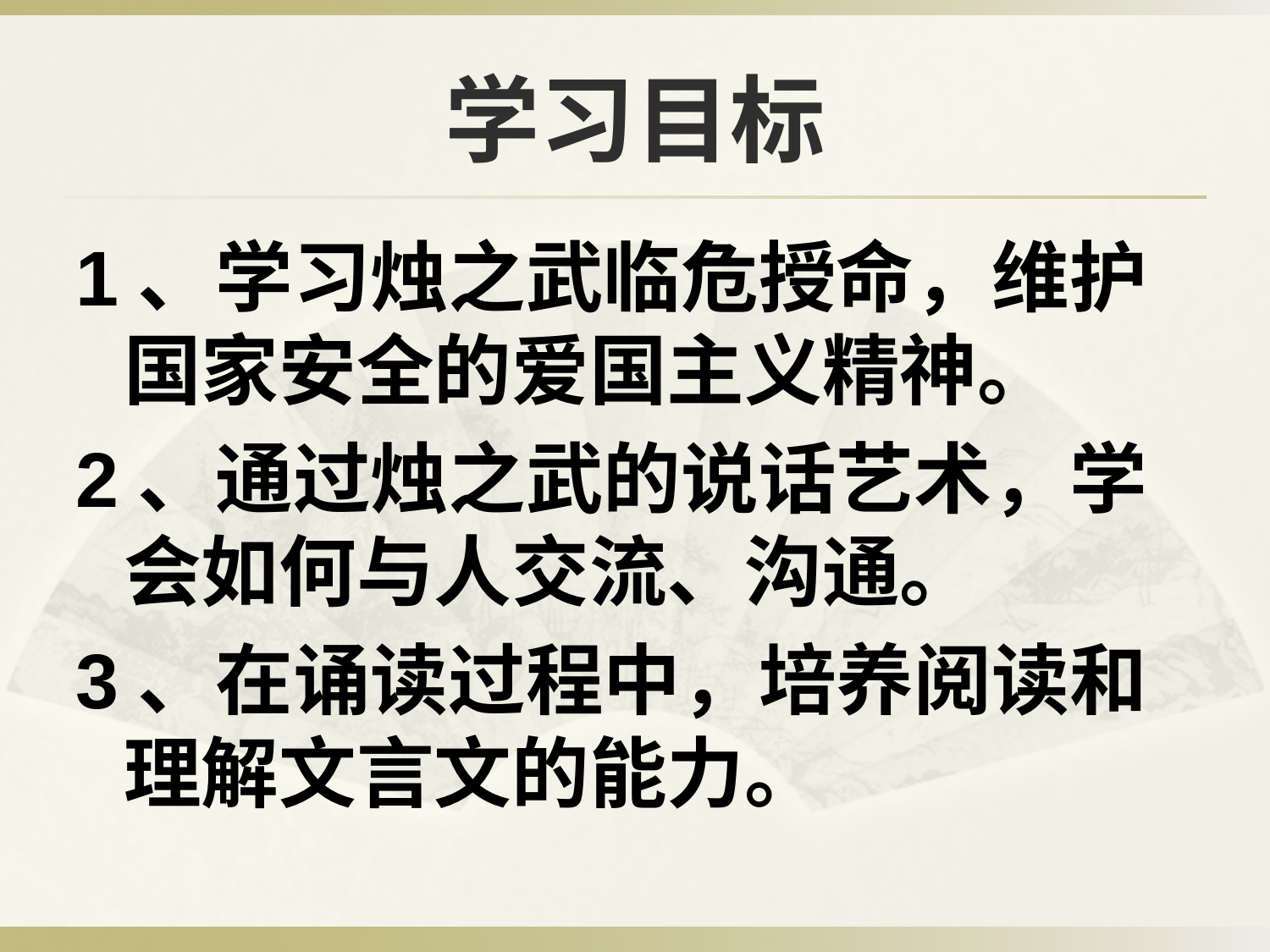

# 学习目标
1、学习烛之武临危授命，维护国家安全的爱国主义精神。
2、通过烛之武的说话艺术，学会如何与人交流、沟通。
3、在诵读过程中，培养阅读和理解文言文的能力。